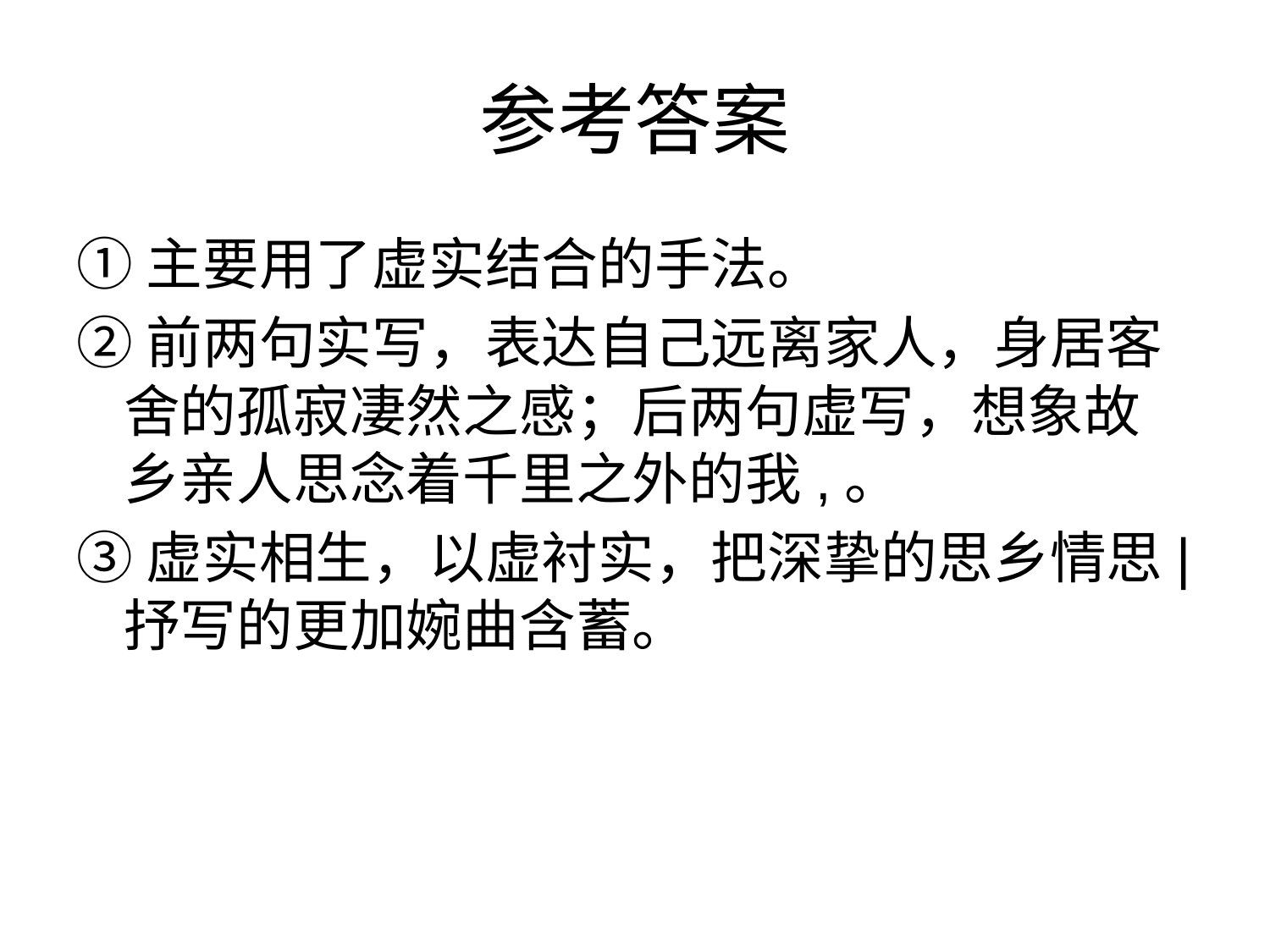

# 参考答案
①主要用了虚实结合的手法。
②前两句实写，表达自己远离家人，身居客舍的孤寂凄然之感；后两句虚写，想象故乡亲人思念着千里之外的我,。
③虚实相生，以虚衬实，把深挚的思乡情思|抒写的更加婉曲含蓄。